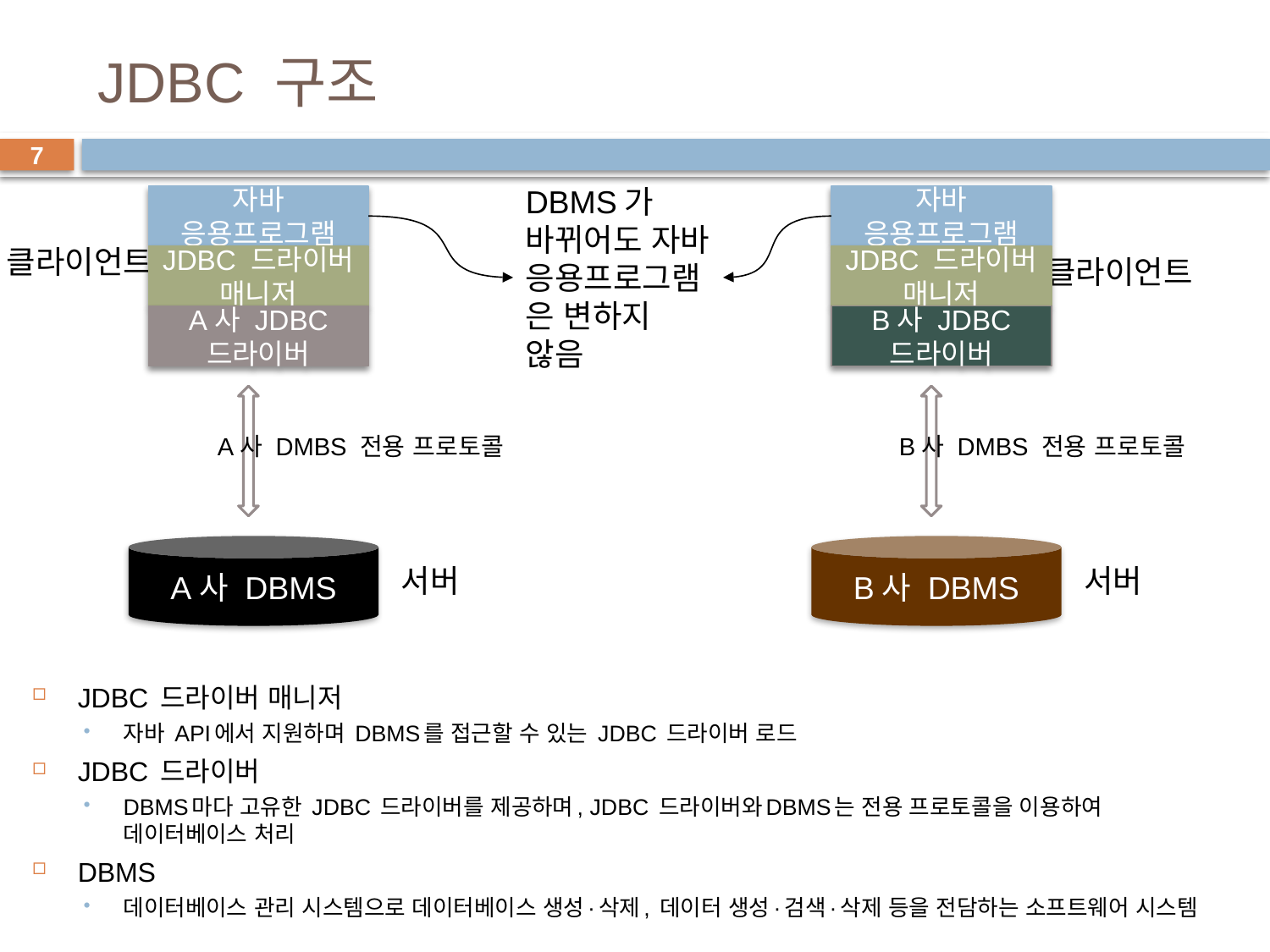

# JDBC 구조
7
DBMS가 바뀌어도 자바 응용프로그램은 변하지 않음
자바 응용프로그램
자바 응용프로그램
클라이언트
JDBC 드라이버 매니저
JDBC 드라이버 매니저
클라이언트
A사 JDBC 드라이버
B사 JDBC 드라이버

A사 DMBS 전용 프로토콜
B사 DMBS 전용 프로토콜
A사 DBMS
B사 DBMS
서버
서버
JDBC 드라이버 매니저
자바 API에서 지원하며 DBMS를 접근할 수 있는 JDBC 드라이버 로드
JDBC 드라이버
DBMS마다 고유한 JDBC 드라이버를 제공하며, JDBC 드라이버와DBMS는 전용 프로토콜을 이용하여 데이터베이스 처리
DBMS
데이터베이스 관리 시스템으로 데이터베이스 생성·삭제, 데이터 생성·검색·삭제 등을 전담하는 소프트웨어 시스템